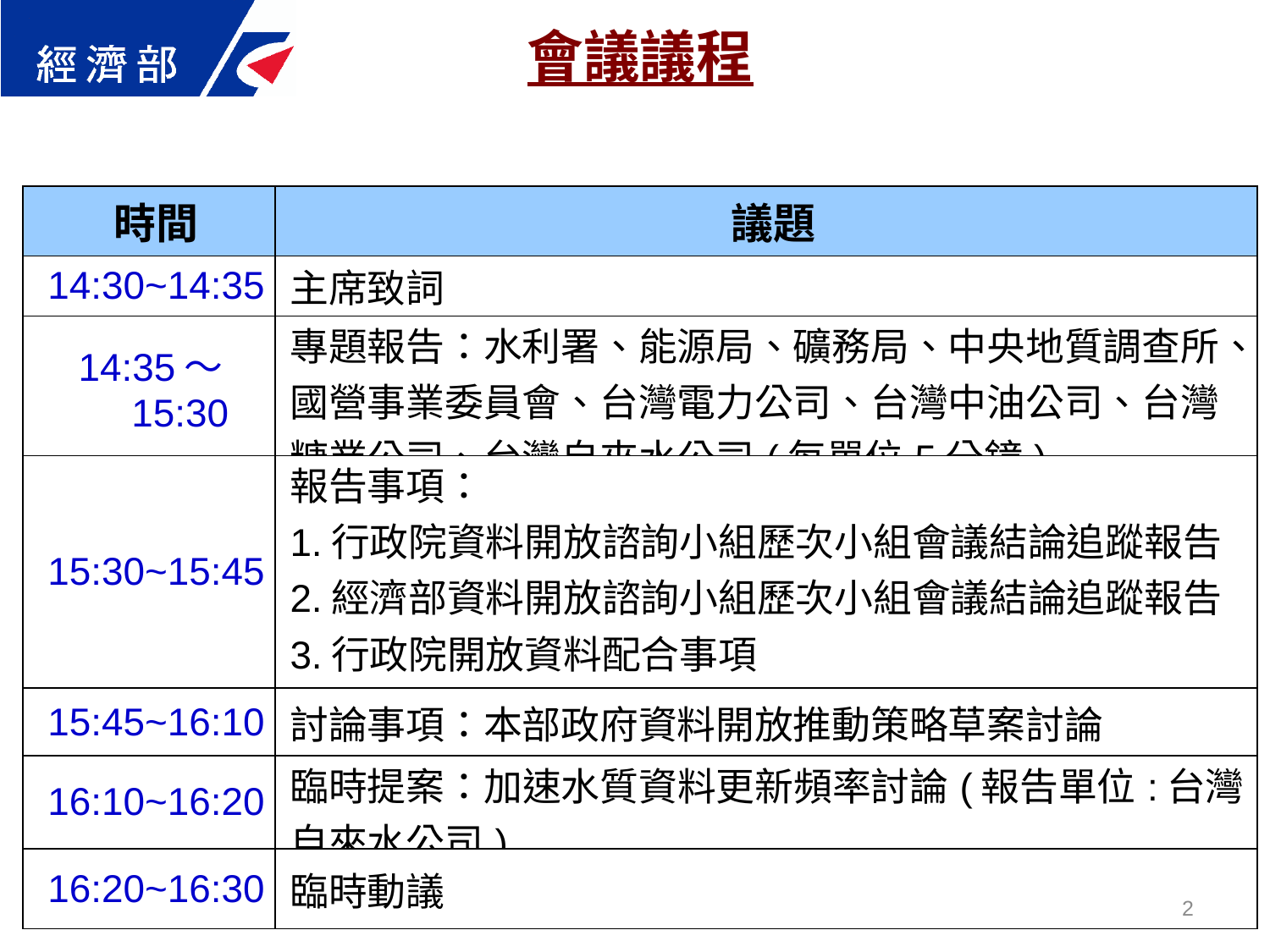

會議議程
| 時間 | 議題 |
| --- | --- |
| 14:30~14:35 | 主席致詞 |
| 14:35～15:30 | 專題報告：水利署、能源局、礦務局、中央地質調查所、國營事業委員會、台灣電力公司、台灣中油公司、台灣糖業公司、台灣自來水公司(每單位5分鐘) |
| 15:30~15:45 | 報告事項： 1.行政院資料開放諮詢小組歷次小組會議結論追蹤報告 2.經濟部資料開放諮詢小組歷次小組會議結論追蹤報告 3.行政院開放資料配合事項 4.本部政府資料開放推動情形說明 |
| 15:45~16:10 | 討論事項：本部政府資料開放推動策略草案討論 |
| 16:10~16:20 | 臨時提案：加速水質資料更新頻率討論(報告單位:台灣自來水公司) |
| 16:20~16:30 | 臨時動議 |
2